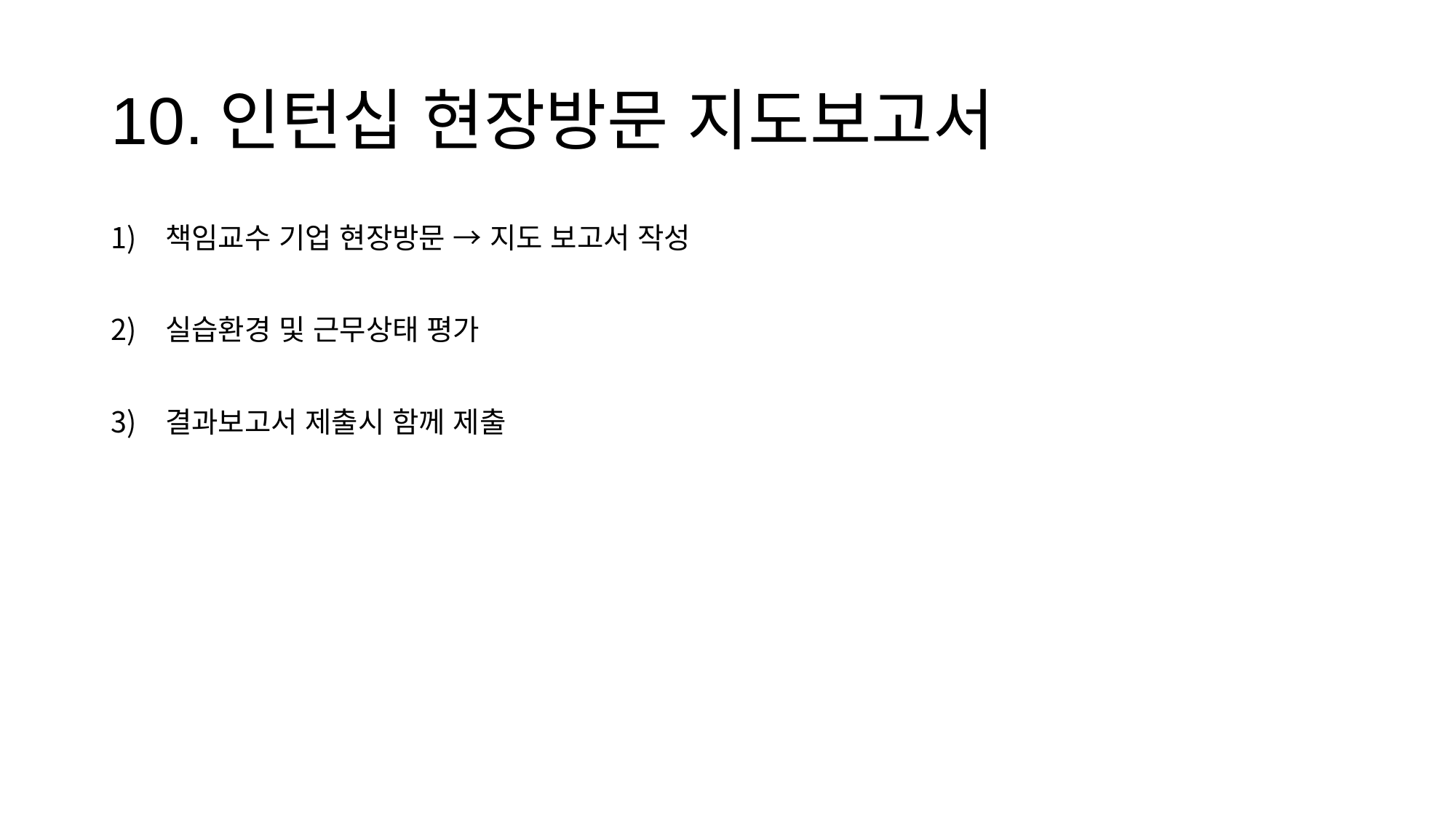

# 10.인턴십 현장방문 지도보고서
책임교수 기업 현장방문 → 지도 보고서 작성

실습환경 및 근무상태 평가

결과보고서 제출시 함께 제출